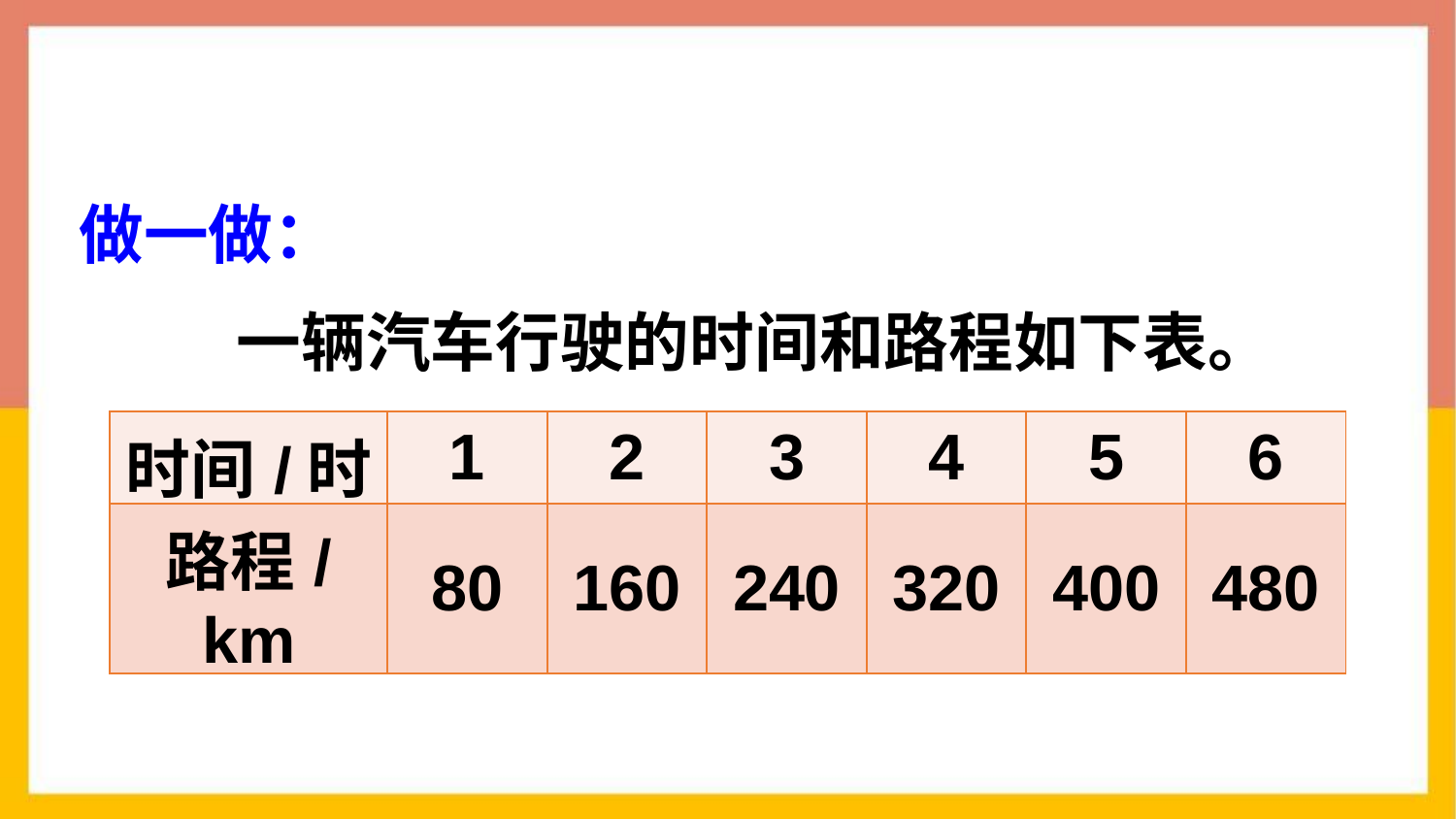

做一做：
        一辆汽车行驶的时间和路程如下表。
| 时间/时 | 1 | 2 | 3 | 4 | 5 | 6 |
| --- | --- | --- | --- | --- | --- | --- |
| 路程/km | 80 | 160 | 240 | 320 | 400 | 480 |